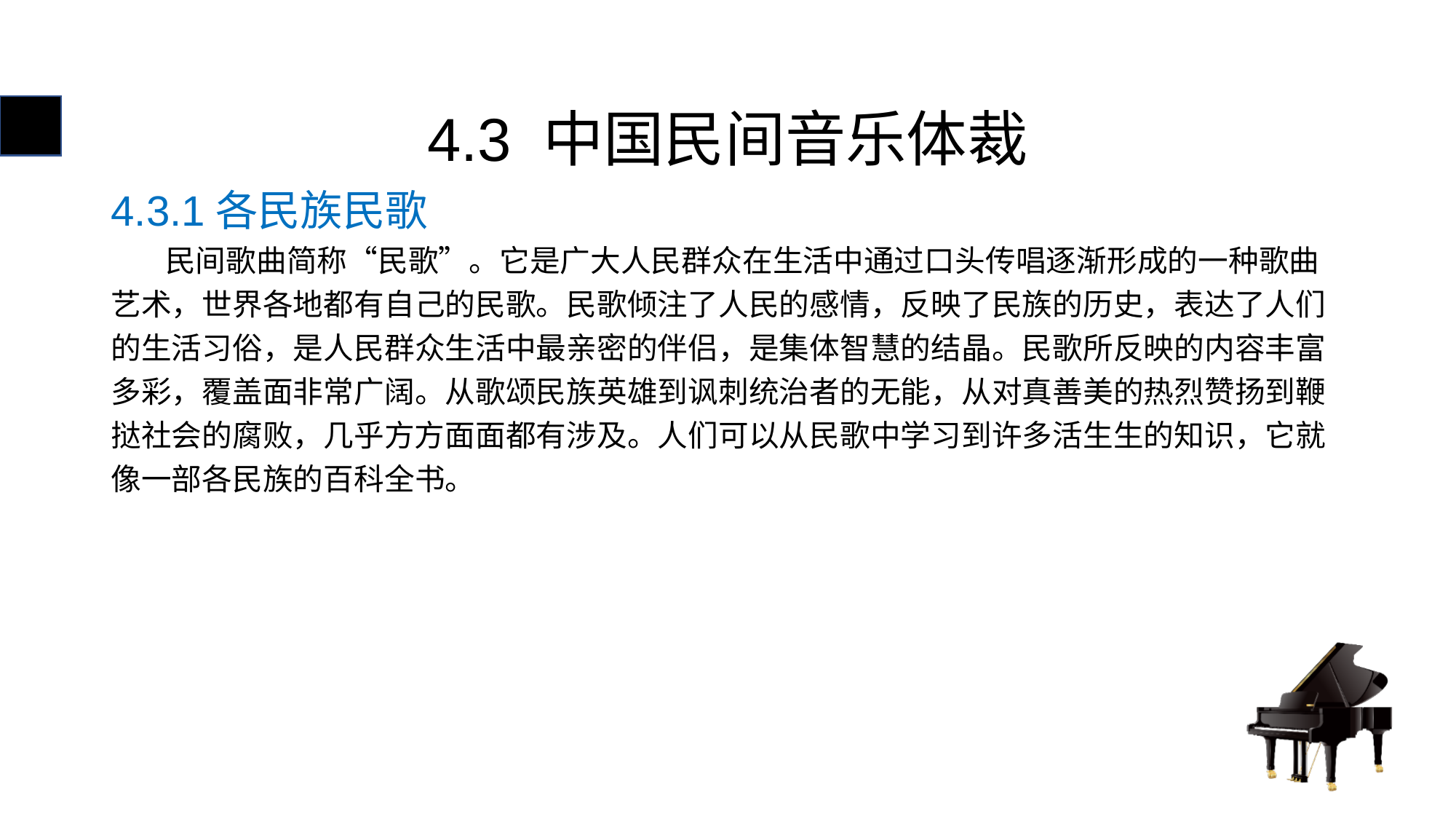

# 4.3 中国民间音乐体裁
4.3.1各民族民歌
       民间歌曲简称“民歌”。它是广大人民群众在生活中通过口头传唱逐渐形成的一种歌曲艺术，世界各地都有自己的民歌。民歌倾注了人民的感情，反映了民族的历史，表达了人们的生活习俗，是人民群众生活中最亲密的伴侣，是集体智慧的结晶。民歌所反映的内容丰富多彩，覆盖面非常广阔。从歌颂民族英雄到讽刺统治者的无能，从对真善美的热烈赞扬到鞭挞社会的腐败，几乎方方面面都有涉及。人们可以从民歌中学习到许多活生生的知识，它就像一部各民族的百科全书。